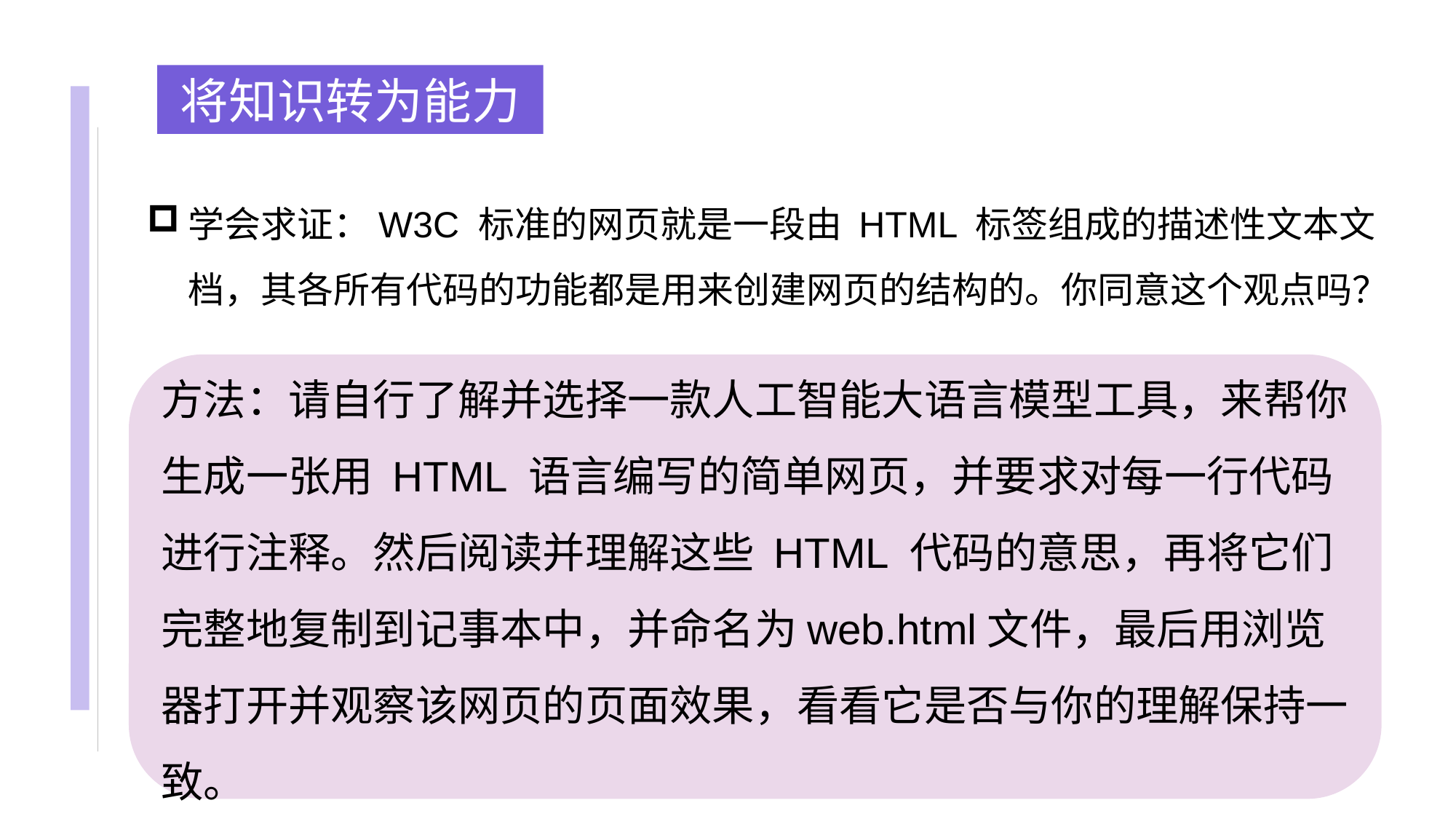

将知识转为能力

学会求证：W3C 标准的网页就是一段由 HTML 标签组成的描述性文本文档，其各所有代码的功能都是用来创建网页的结构的。你同意这个观点吗？

方法：请自行了解并选择一款人工智能大语言模型工具，来帮你生成一张用 HTML 语言编写的简单网页，并要求对每一行代码进行注释。然后阅读并理解这些 HTML 代码的意思，再将它们完整地复制到记事本中，并命名为web.html文件，最后用浏览器打开并观察该网页的页面效果，看看它是否与你的理解保持一致。